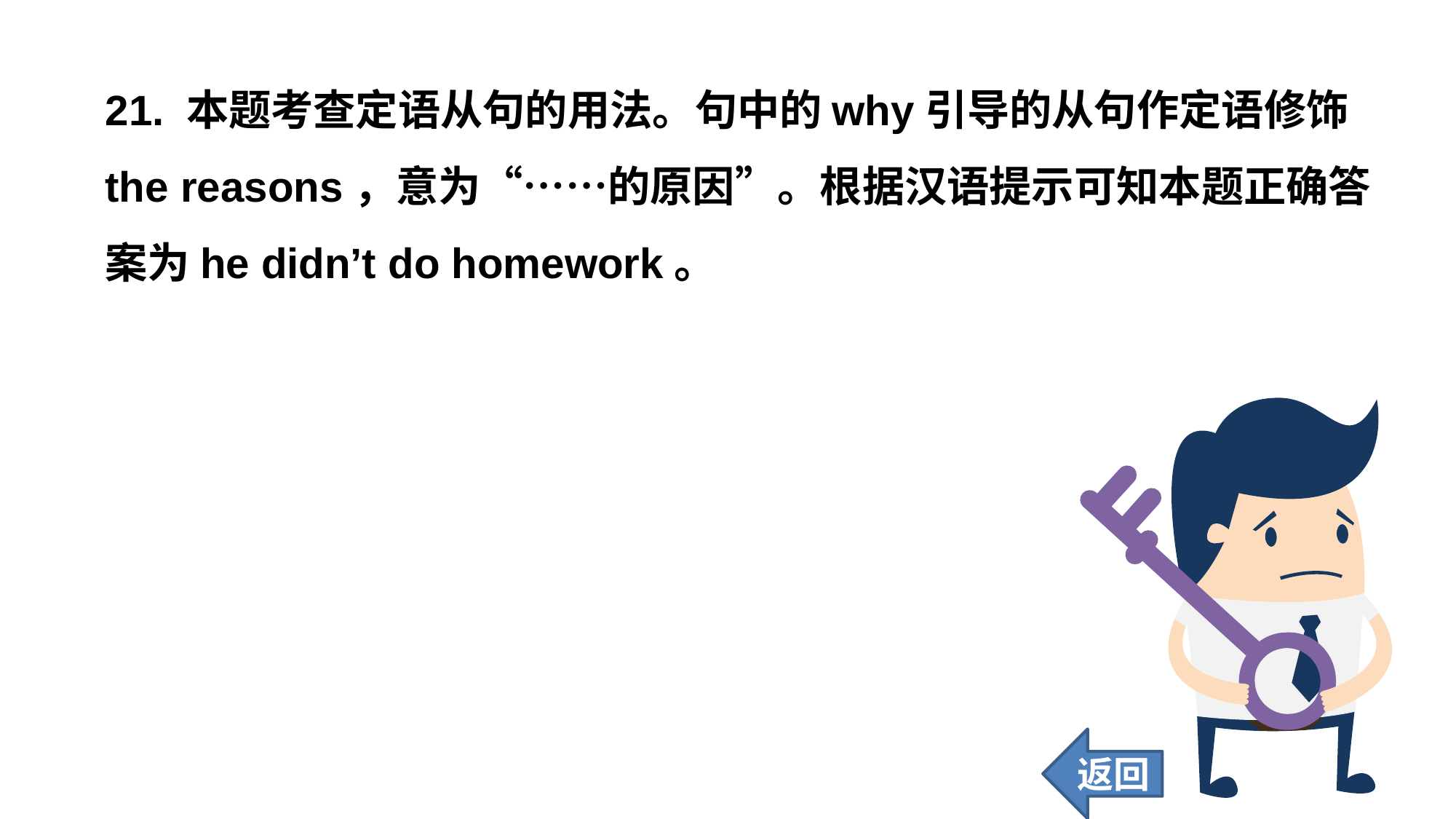

21. 本题考查定语从句的用法。句中的why引导的从句作定语修饰the reasons，意为“……的原因”。根据汉语提示可知本题正确答案为he didn’t do homework。

返回
165